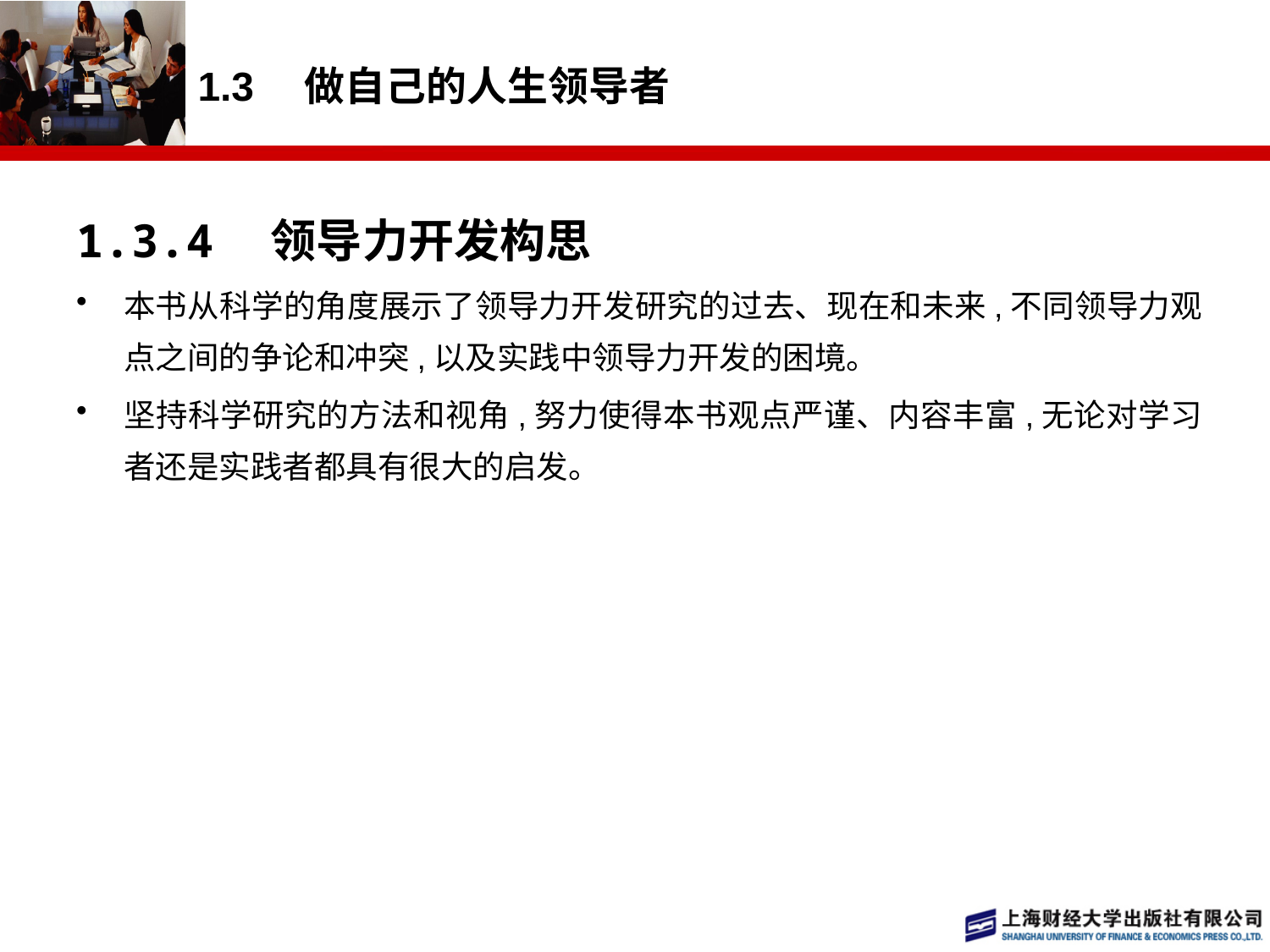

# 1.3　做自己的人生领导者
1.3.4　领导力开发构思
本书从科学的角度展示了领导力开发研究的过去、现在和未来,不同领导力观点之间的争论和冲突,以及实践中领导力开发的困境。
坚持科学研究的方法和视角,努力使得本书观点严谨、内容丰富,无论对学习者还是实践者都具有很大的启发。